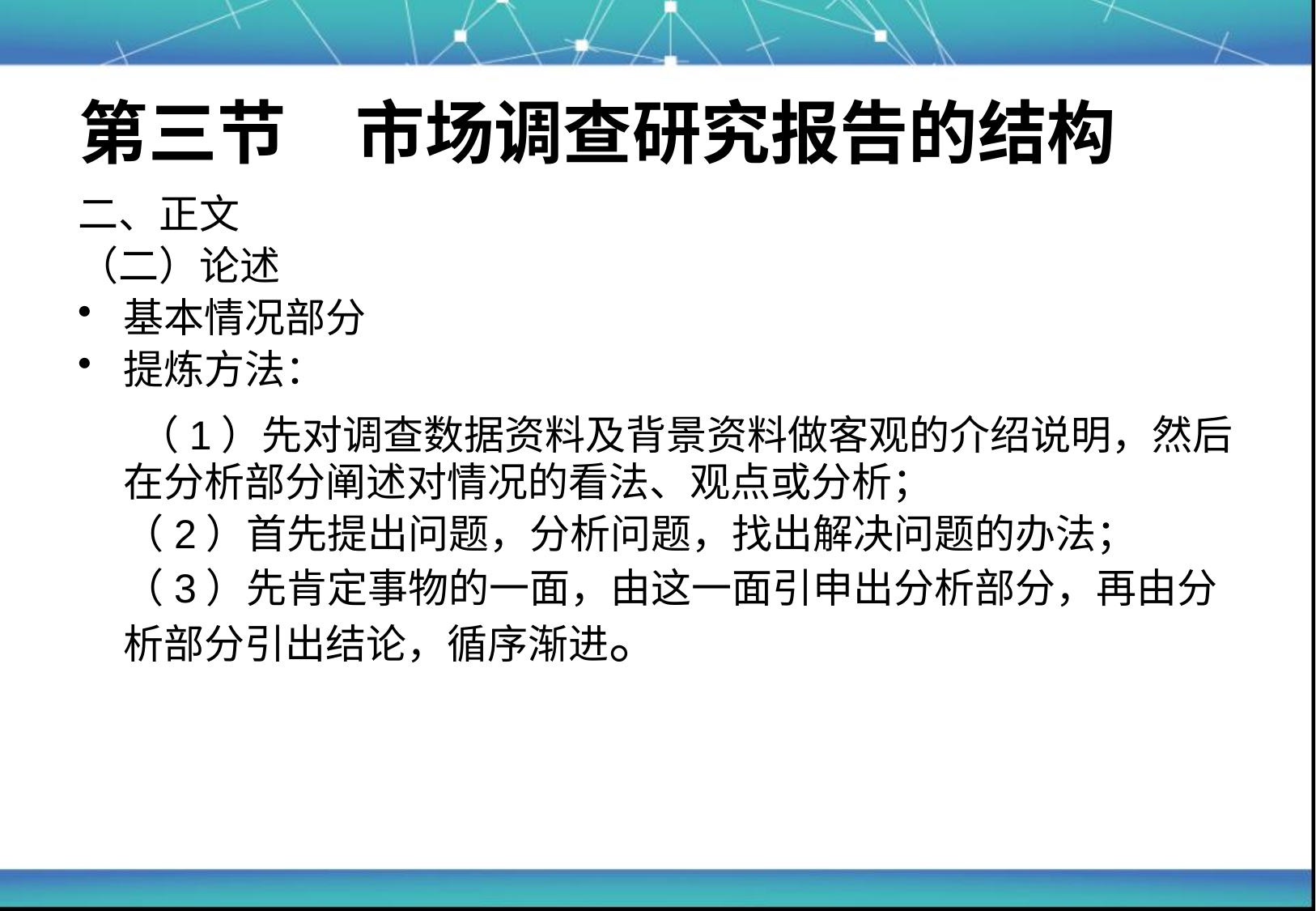

# 第三节　市场调查研究报告的结构
二、正文
（二）论述
基本情况部分
提炼方法：
    （1）先对调查数据资料及背景资料做客观的介绍说明，然后在分析部分阐述对情况的看法、观点或分析；
    （2）首先提出问题，分析问题，找出解决问题的办法；
    （3）先肯定事物的一面，由这一面引申出分析部分，再由分析部分引出结论，循序渐进。